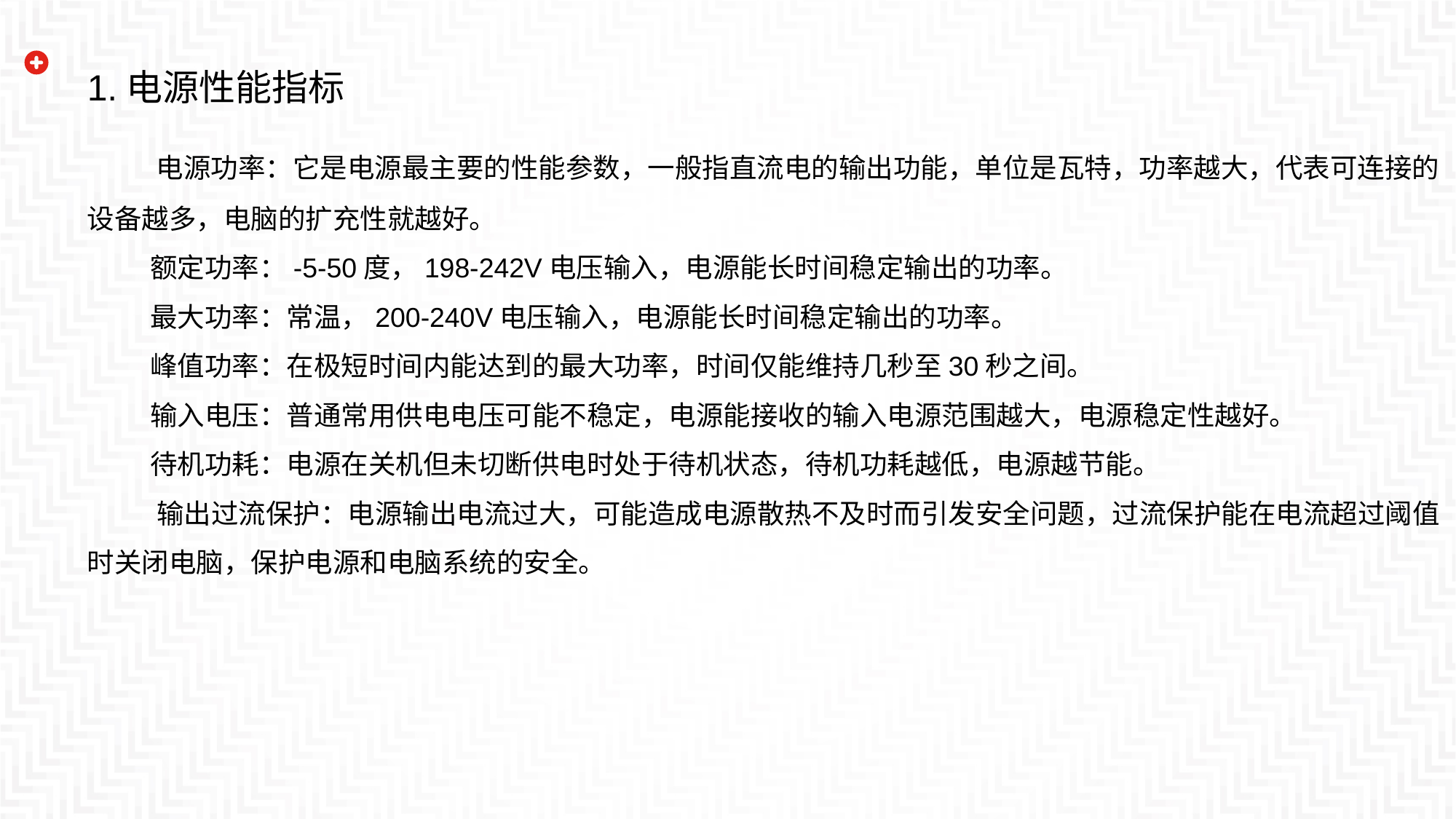

1.电源性能指标
    电源功率：它是电源最主要的性能参数，一般指直流电的输出功能，单位是瓦特，功率越大，代表可连接的设备越多，电脑的扩充性就越好。
    额定功率：-5-50度，198-242V电压输入，电源能长时间稳定输出的功率。
    最大功率：常温，200-240V电压输入，电源能长时间稳定输出的功率。
    峰值功率：在极短时间内能达到的最大功率，时间仅能维持几秒至30秒之间。
    输入电压：普通常用供电电压可能不稳定，电源能接收的输入电源范围越大，电源稳定性越好。
    待机功耗：电源在关机但未切断供电时处于待机状态，待机功耗越低，电源越节能。
     输出过流保护：电源输出电流过大，可能造成电源散热不及时而引发安全问题，过流保护能在电流超过阈值时关闭电脑，保护电源和电脑系统的安全。